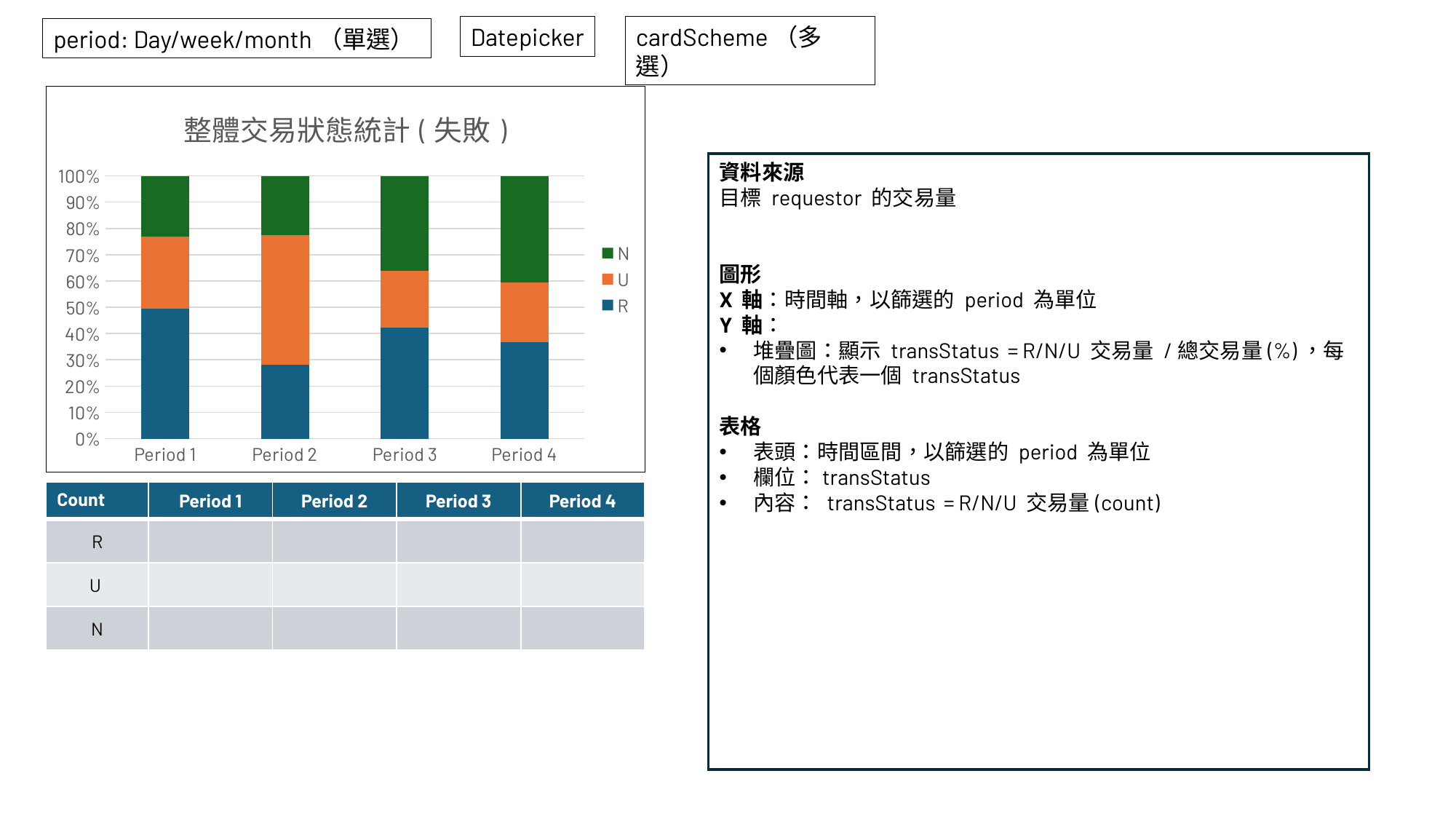

Datepicker
cardScheme（多選）
period: Day/week/month（單選）

### Chart: 整體交易狀態統計(失敗)

| Category | R | U | N |
|---|---|---|---|
| Period 1 | 4.3 | 2.4 | 2.0 |
| Period 2 | 2.5 | 4.4 | 2.0 |
| Period 3 | 3.5 | 1.8 | 3.0 |
| Period 4 | 4.5 | 2.8 | 5.0 |
資料來源
目標 requestor 的交易量

圖形
X 軸：時間軸，以篩選的 period 為單位
Y 軸：
堆疊圖：顯示 transStatus  = R/N/U 交易量 /總交易量(%)，每個顏色代表一個 transStatus

表格
表頭：時間區間，以篩選的 period 為單位
欄位：transStatus
內容： transStatus  = R/N/U 交易量(count)

| Count | Period 1 | Period 2 | Period 3 | Period 4 |
| --- | --- | --- | --- | --- |
| R |  |  |  |  |
| U |  |  |  |  |
| N |  |  |  |  |